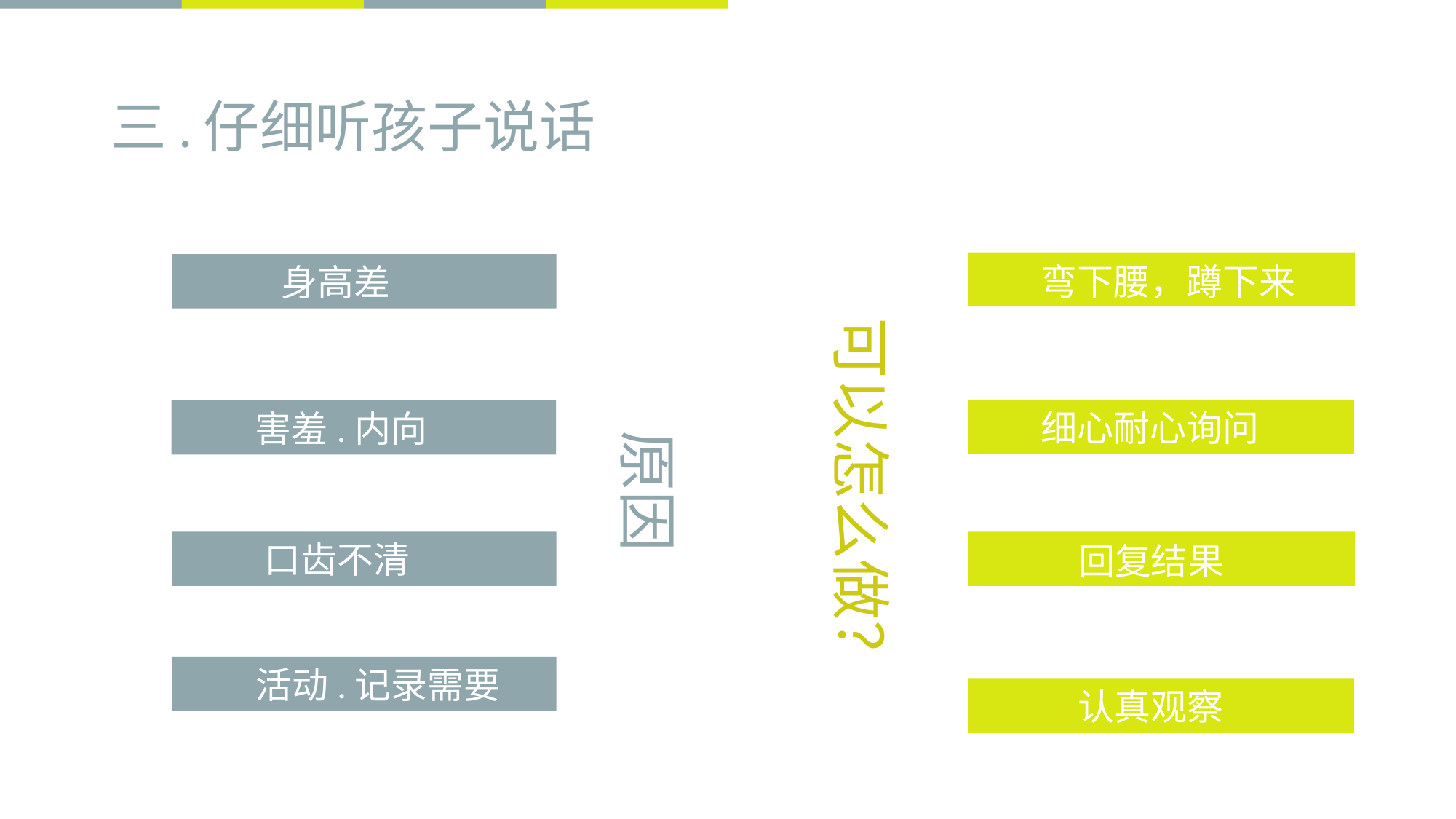

# 三.仔细听孩子说话

弯下腰，蹲下来

    身高差
可以怎么做？

细心耐心询问

  害羞.内向
原因

  口齿不清
    回复结果

  活动.记录需要

    认真观察